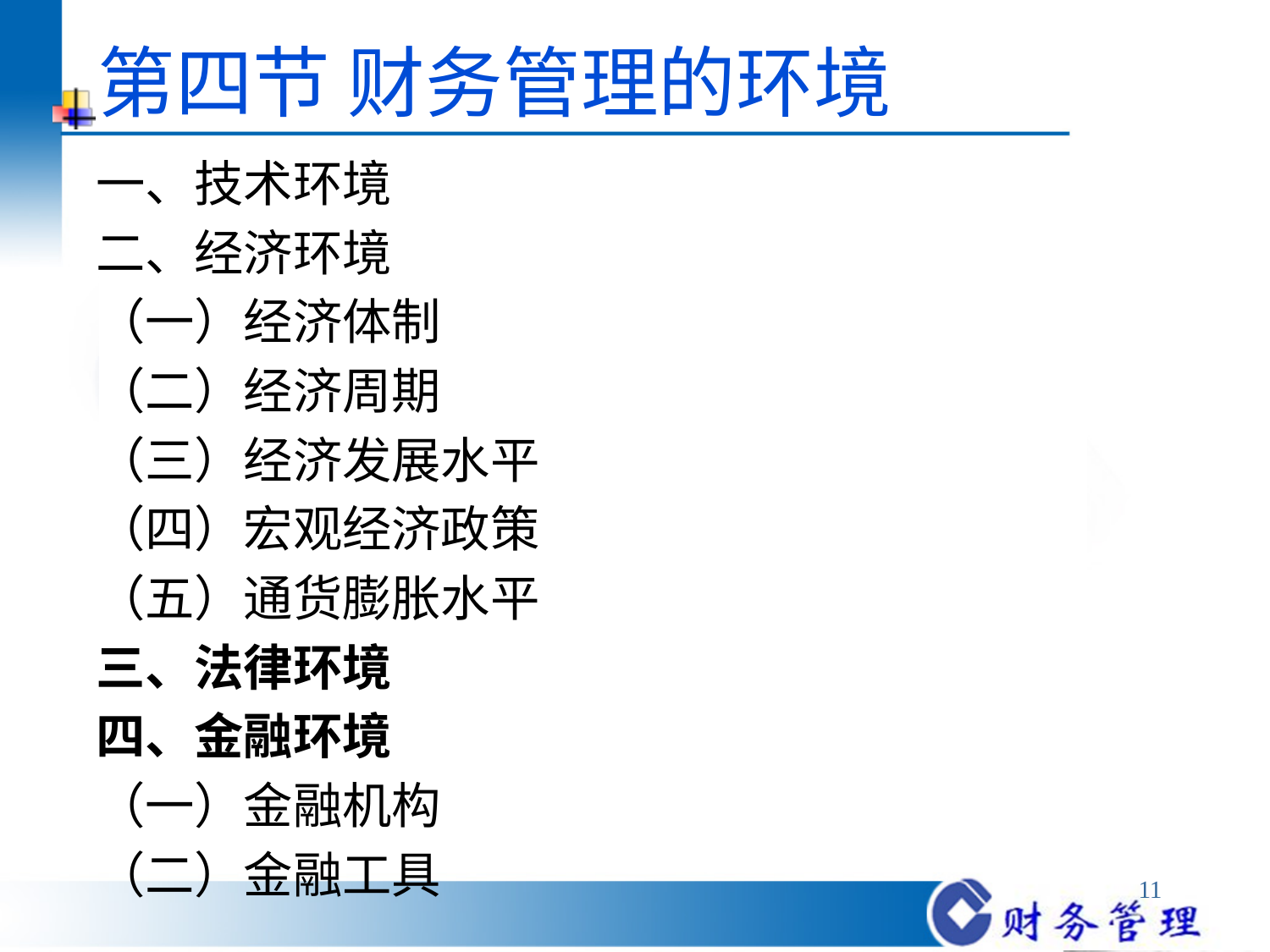

# 第四节 财务管理的环境
一、技术环境
二、经济环境
（一）经济体制
（二）经济周期
（三）经济发展水平
（四）宏观经济政策
（五）通货膨胀水平
三、法律环境
四、金融环境
（一）金融机构
（二）金融工具

11